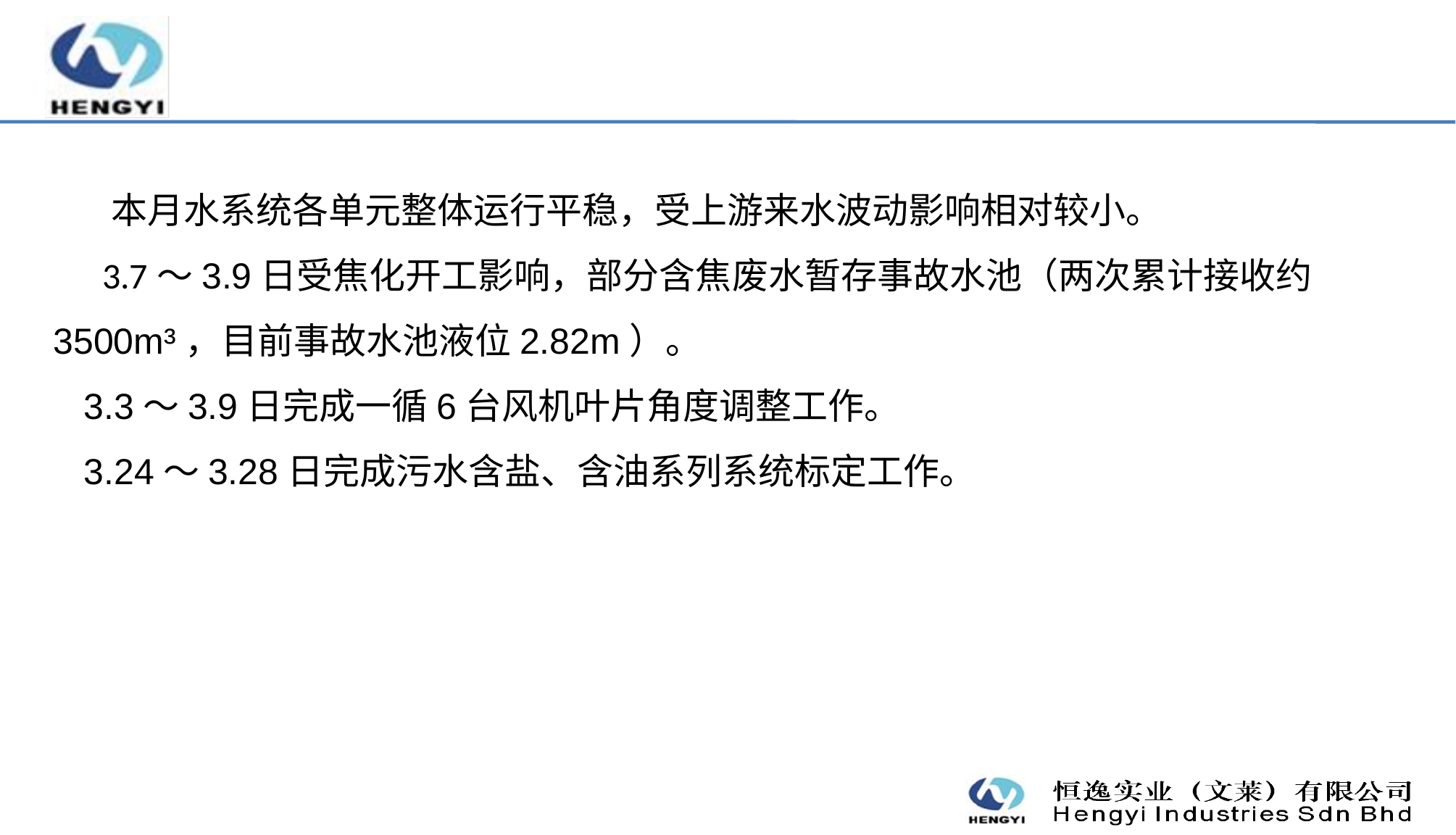

本月水系统各单元整体运行平稳，受上游来水波动影响相对较小。
      3.7～3.9日受焦化开工影响，部分含焦废水暂存事故水池（两次累计接收约3500m³，目前事故水池液位2.82m）。
   3.3～3.9日完成一循6台风机叶片角度调整工作。
   3.24～3.28日完成污水含盐、含油系列系统标定工作。